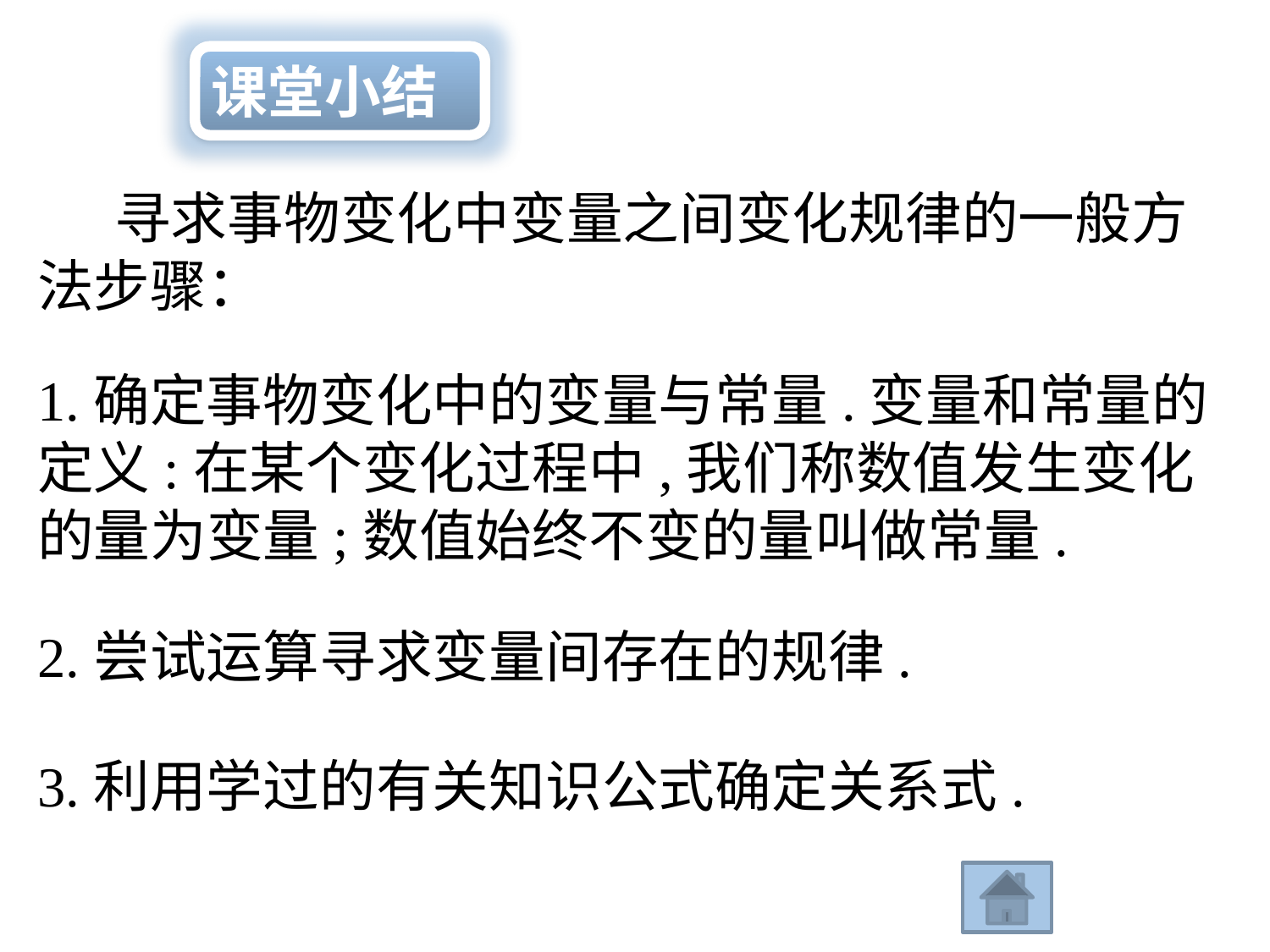

课堂小结
     寻求事物变化中变量之间变化规律的一般方法步骤：
1.确定事物变化中的变量与常量.变量和常量的定义:在某个变化过程中,我们称数值发生变化的量为变量;数值始终不变的量叫做常量.
2.尝试运算寻求变量间存在的规律.
3.利用学过的有关知识公式确定关系式.